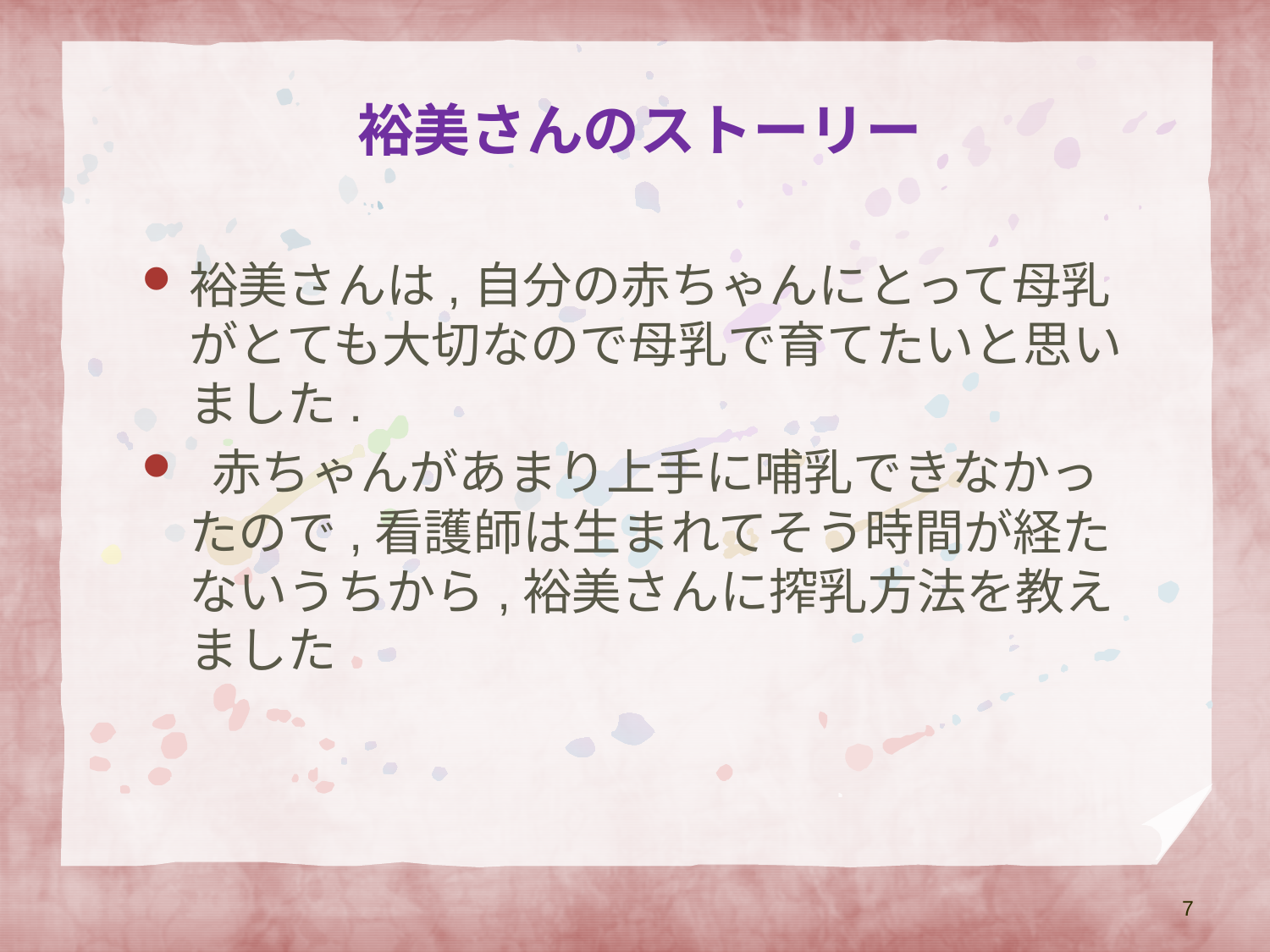

# 裕美さんのストーリー

裕美さんは,自分の赤ちゃんにとって母乳がとても大切なので母乳で育てたいと思いました.
 赤ちゃんがあまり上手に哺乳できなかったので,看護師は生まれてそう時間が経たないうちから,裕美さんに搾乳方法を教えました
7